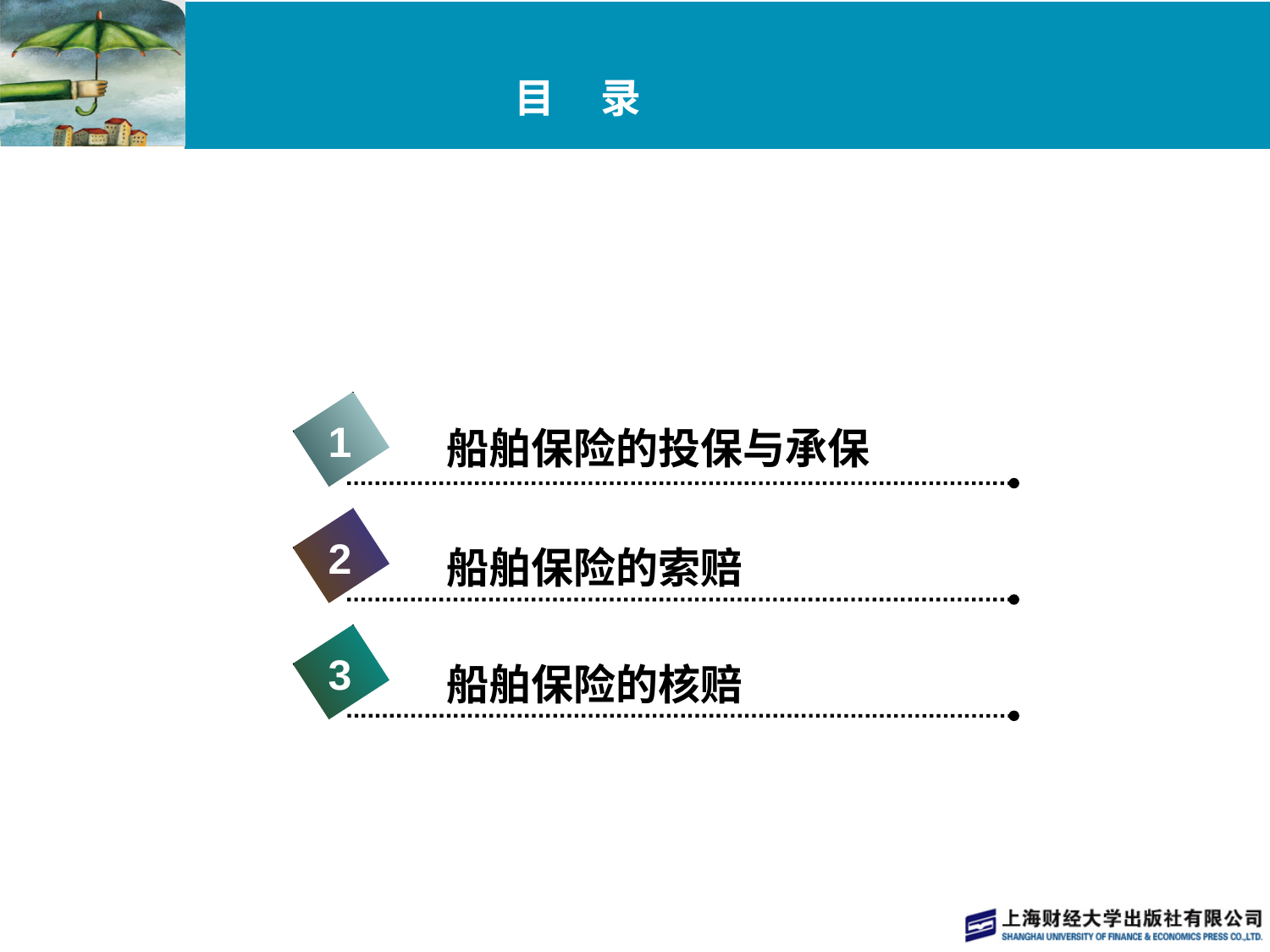

# 目     录

1
船舶保险的投保与承保

2
船舶保险的索赔

3
船舶保险的核赔